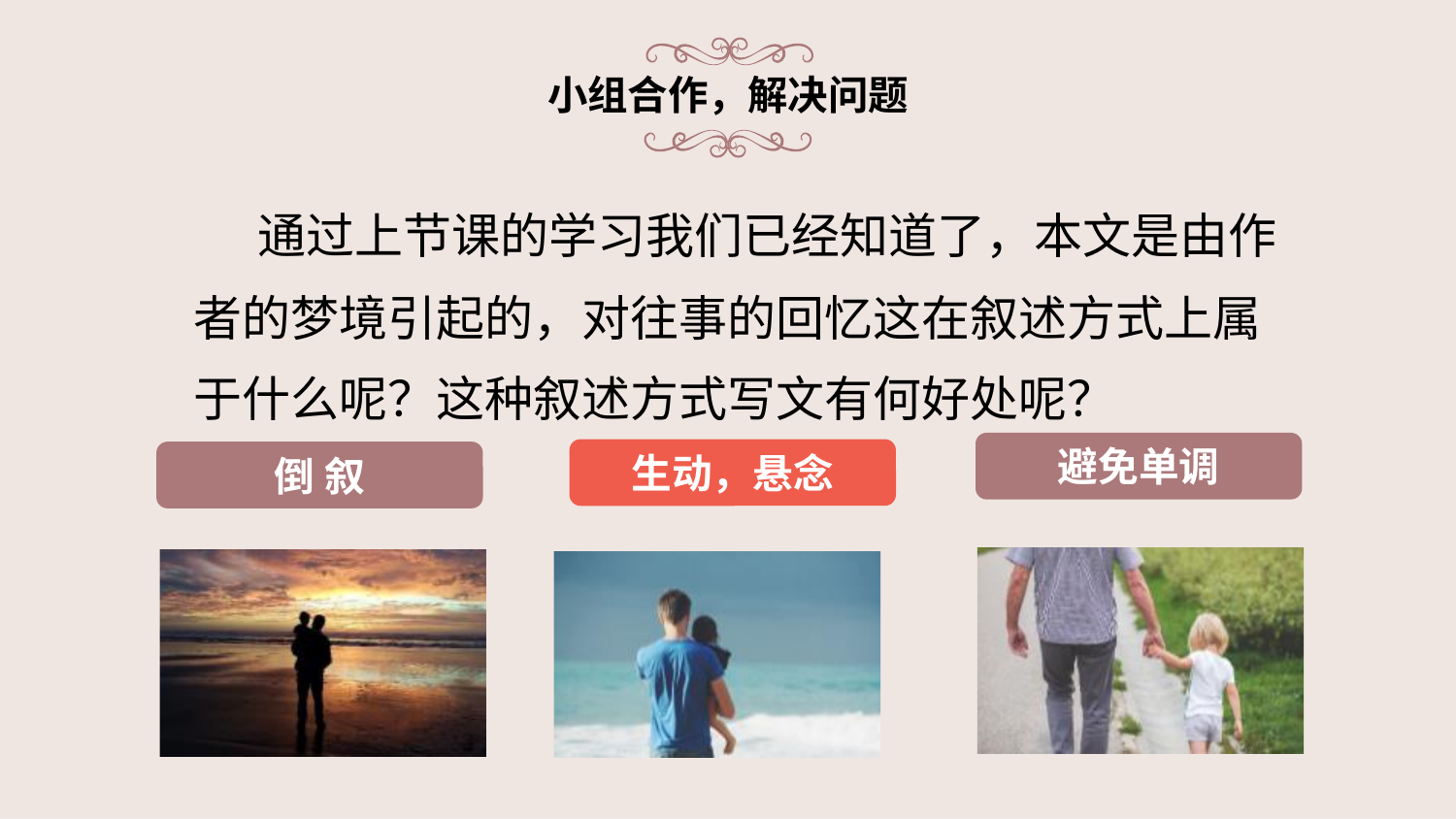

# 小组合作，解决问题
    通过上节课的学习我们已经知道了，本文是由作者的梦境引起的，对往事的回忆这在叙述方式上属于什么呢？这种叙述方式写文有何好处呢？
避免单调
生动，悬念
倒 叙